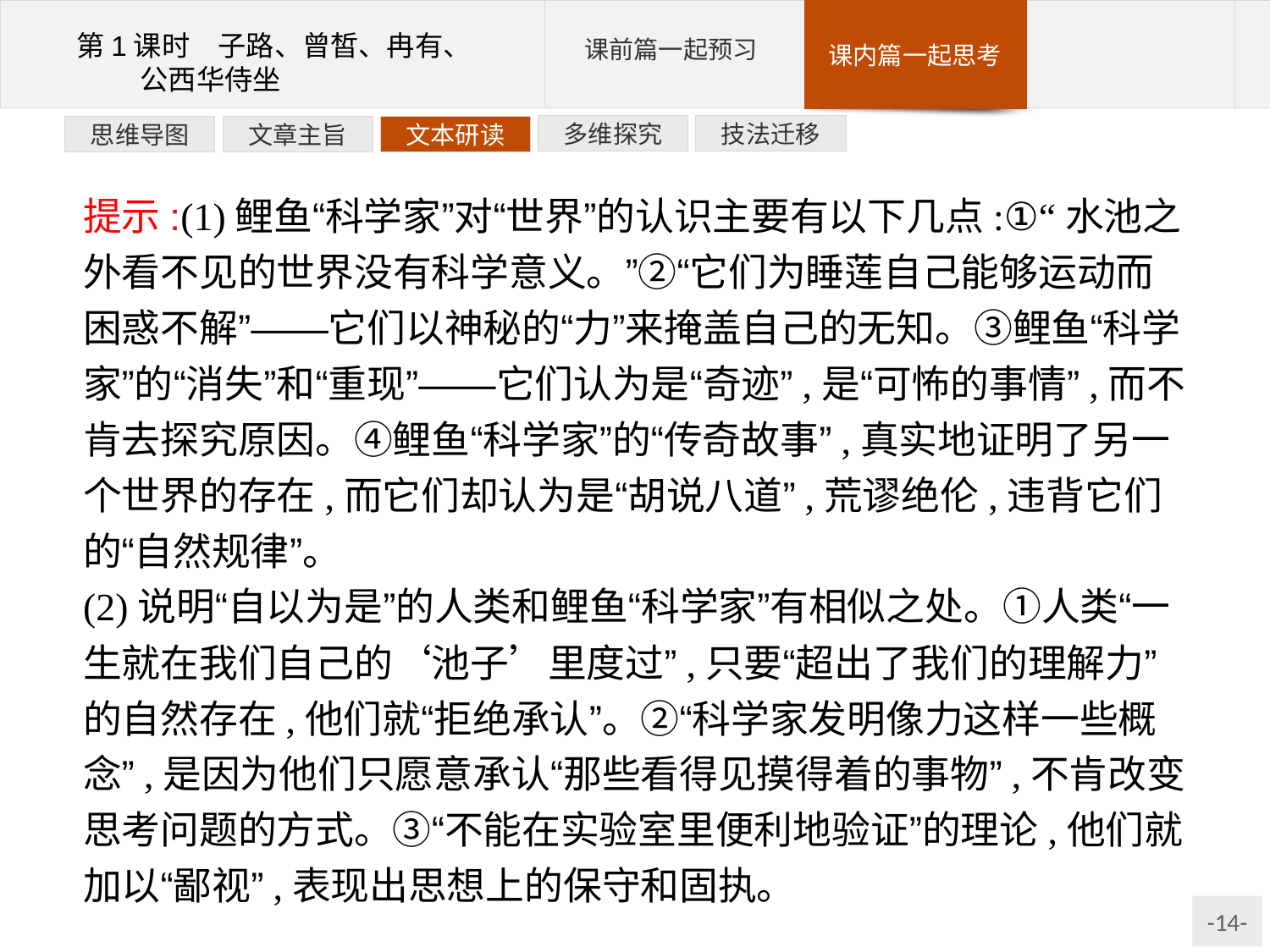

技法迁移
多维探究
文本研读
文章主旨
思维导图
提示:(1)鲤鱼“科学家”对“世界”的认识主要有以下几点:①“水池之外看不见的世界没有科学意义。”②“它们为睡莲自己能够运动而困惑不解”——它们以神秘的“力”来掩盖自己的无知。③鲤鱼“科学家”的“消失”和“重现”——它们认为是“奇迹”,是“可怖的事情”,而不肯去探究原因。④鲤鱼“科学家”的“传奇故事”,真实地证明了另一个世界的存在,而它们却认为是“胡说八道”,荒谬绝伦,违背它们的“自然规律”。
(2)说明“自以为是”的人类和鲤鱼“科学家”有相似之处。①人类“一生就在我们自己的‘池子’里度过”,只要“超出了我们的理解力”的自然存在,他们就“拒绝承认”。②“科学家发明像力这样一些概念”,是因为他们只愿意承认“那些看得见摸得着的事物”,不肯改变思考问题的方式。③“不能在实验室里便利地验证”的理论,他们就加以“鄙视”,表现出思想上的保守和固执。